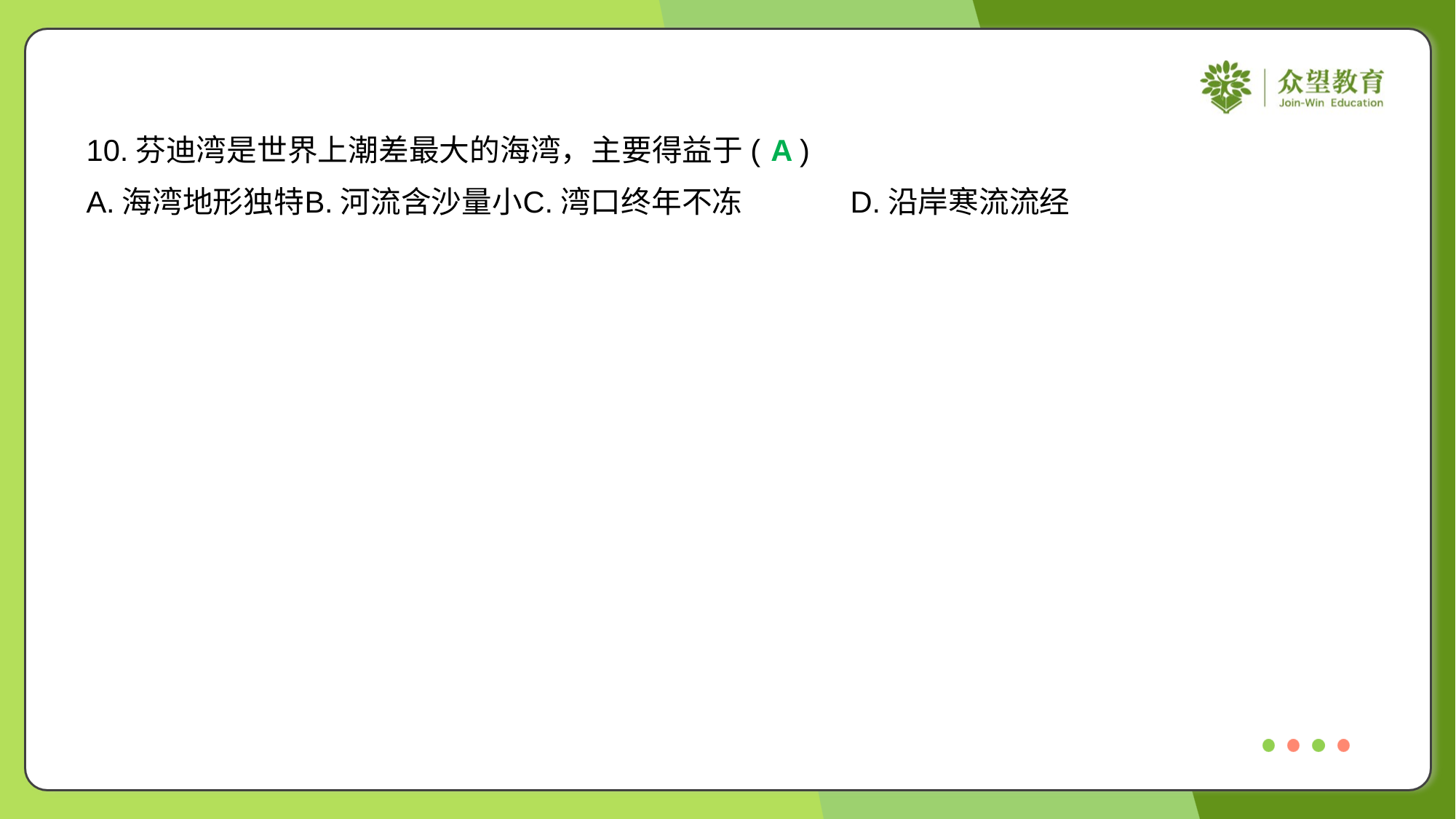

10.芬迪湾是世界上潮差最大的海湾，主要得益于(     )
A
A.海湾地形独特	B.河流含沙量小	C.湾口终年不冻	D.沿岸寒流流经